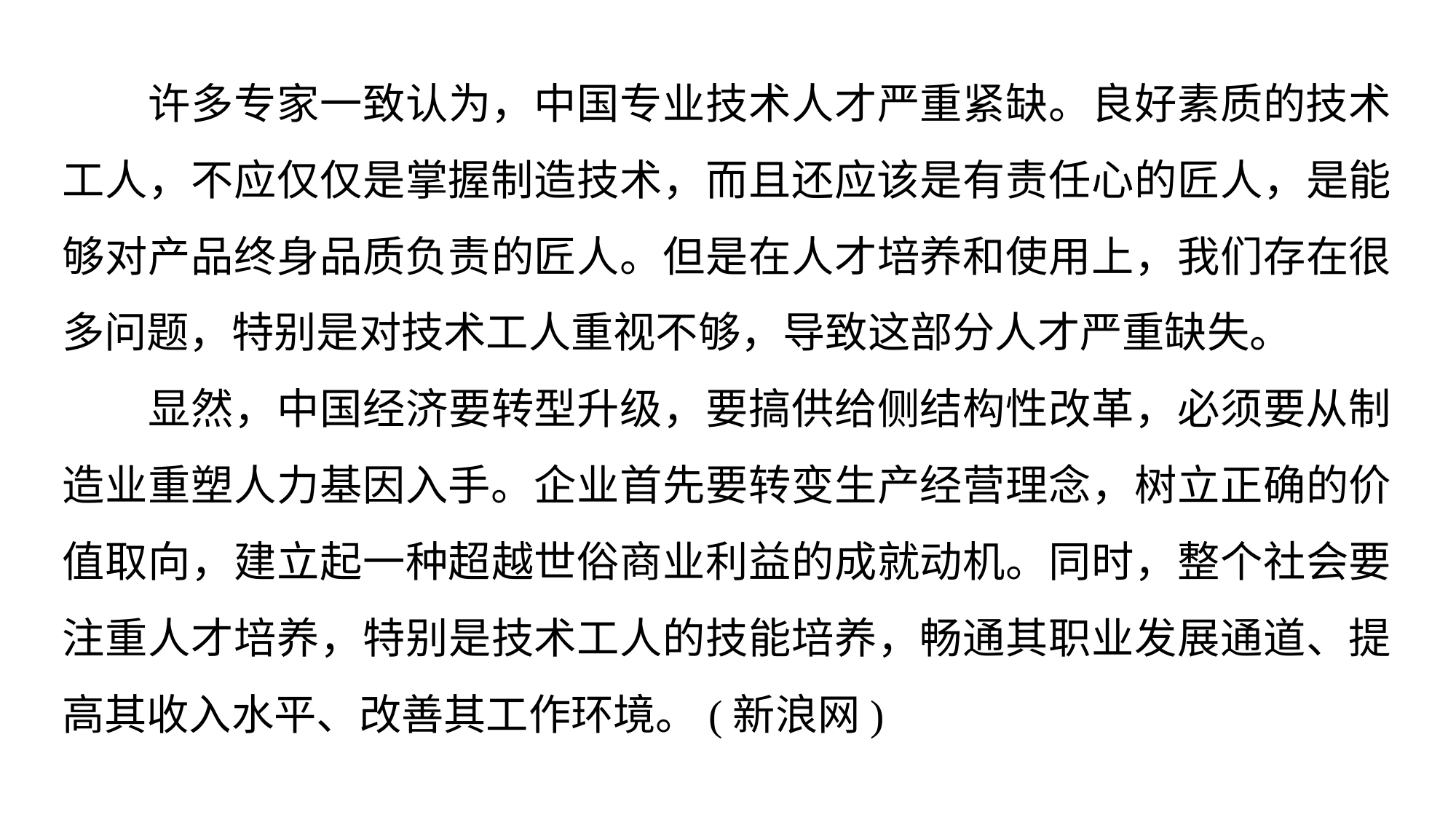

许多专家一致认为，中国专业技术人才严重紧缺。良好素质的技术工人，不应仅仅是掌握制造技术，而且还应该是有责任心的匠人，是能够对产品终身品质负责的匠人。但是在人才培养和使用上，我们存在很多问题，特别是对技术工人重视不够，导致这部分人才严重缺失。
显然，中国经济要转型升级，要搞供给侧结构性改革，必须要从制造业重塑人力基因入手。企业首先要转变生产经营理念，树立正确的价值取向，建立起一种超越世俗商业利益的成就动机。同时，整个社会要注重人才培养，特别是技术工人的技能培养，畅通其职业发展通道、提高其收入水平、改善其工作环境。(新浪网)